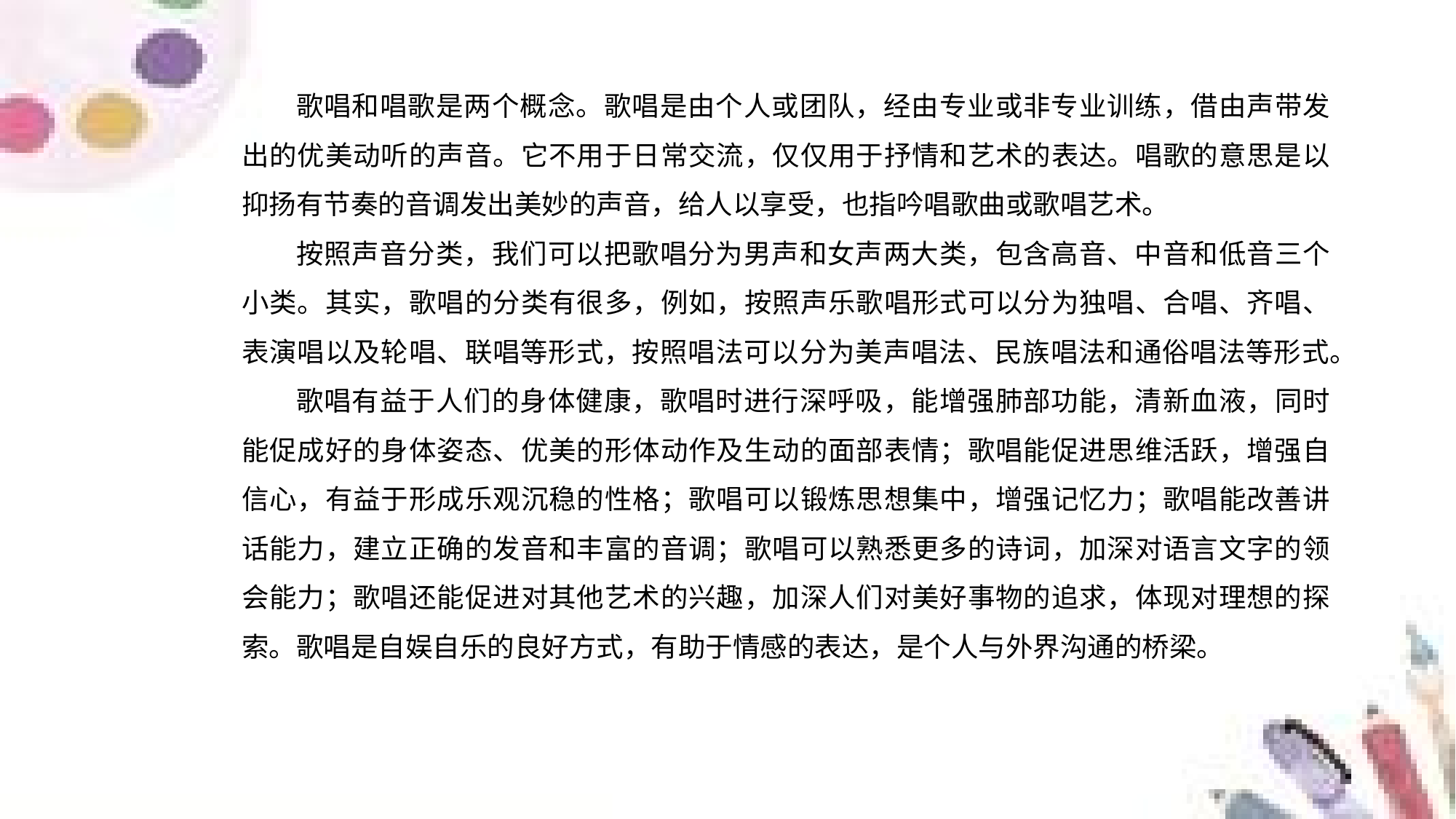

歌唱和唱歌是两个概念。歌唱是由个人或团队，经由专业或非专业训练，借由声带发出的优美动听的声音。它不用于日常交流，仅仅用于抒情和艺术的表达。唱歌的意思是以抑扬有节奏的音调发出美妙的声音，给人以享受，也指吟唱歌曲或歌唱艺术。
按照声音分类，我们可以把歌唱分为男声和女声两大类，包含高音、中音和低音三个小类。其实，歌唱的分类有很多，例如，按照声乐歌唱形式可以分为独唱、合唱、齐唱、表演唱以及轮唱、联唱等形式，按照唱法可以分为美声唱法、民族唱法和通俗唱法等形式。
歌唱有益于人们的身体健康，歌唱时进行深呼吸，能增强肺部功能，清新血液，同时能促成好的身体姿态、优美的形体动作及生动的面部表情；歌唱能促进思维活跃，增强自信心，有益于形成乐观沉稳的性格；歌唱可以锻炼思想集中，增强记忆力；歌唱能改善讲话能力，建立正确的发音和丰富的音调；歌唱可以熟悉更多的诗词，加深对语言文字的领会能力；歌唱还能促进对其他艺术的兴趣，加深人们对美好事物的追求，体现对理想的探索。歌唱是自娱自乐的良好方式，有助于情感的表达，是个人与外界沟通的桥梁。
6